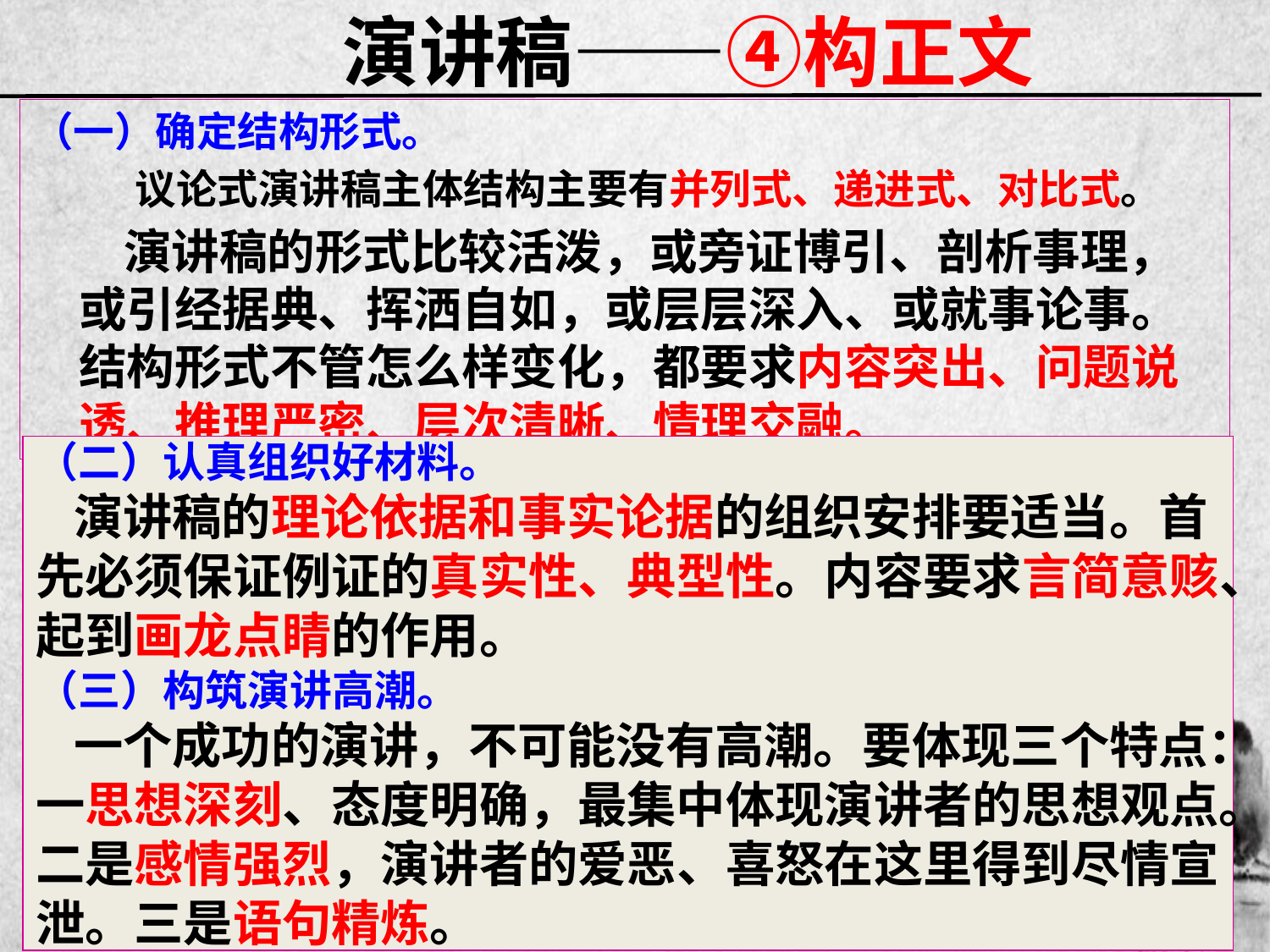

# 演讲稿——④构正文
（一）确定结构形式。
          议论式演讲稿主体结构主要有并列式、递进式、对比式。
         演讲稿的形式比较活泼，或旁证博引、剖析事理，或引经据典、挥洒自如，或层层深入、或就事论事。结构形式不管怎么样变化，都要求内容突出、问题说透、推理严密、层次清晰、情理交融。
（二）认真组织好材料。
    演讲稿的理论依据和事实论据的组织安排要适当。首先必须保证例证的真实性、典型性。内容要求言简意赅、起到画龙点睛的作用。
（三）构筑演讲高潮。
    一个成功的演讲，不可能没有高潮。要体现三个特点：一思想深刻、态度明确，最集中体现演讲者的思想观点。二是感情强烈，演讲者的爱恶、喜怒在这里得到尽情宣泄。三是语句精炼。